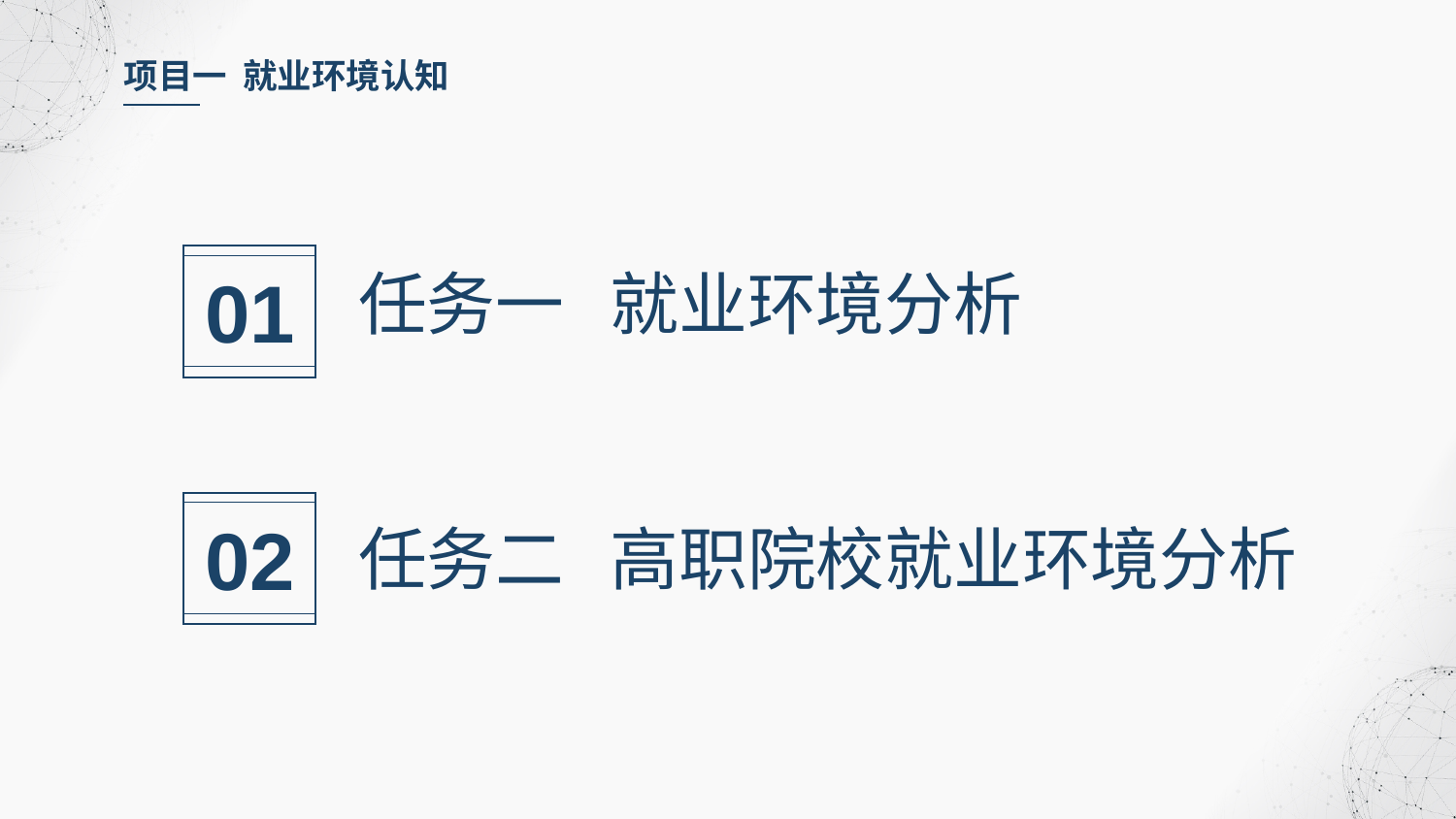

项目一  就业环境认知

01
任务一   就业环境分析

02
任务二   高职院校就业环境分析